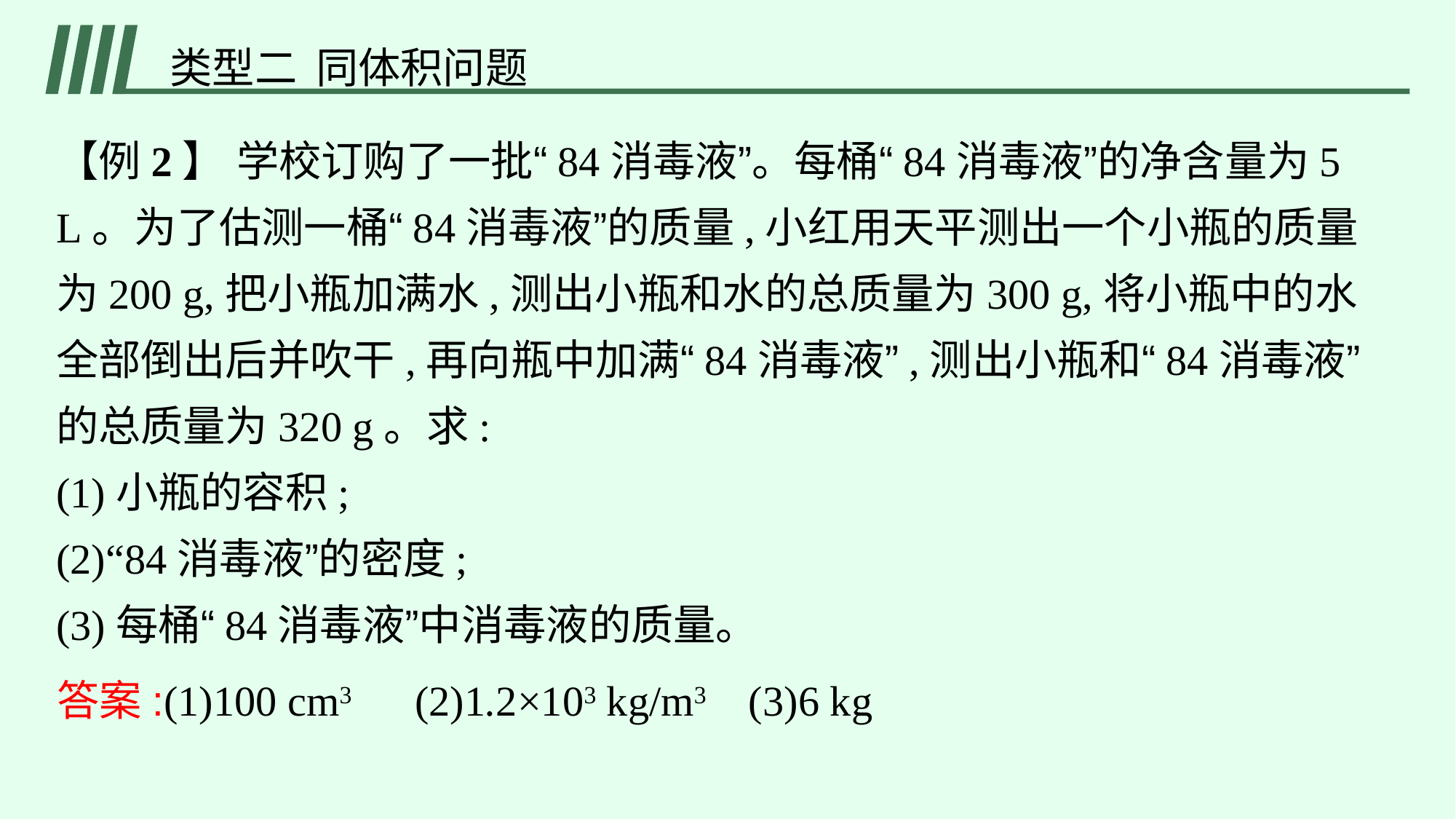

类型二  同体积问题

【例2】 学校订购了一批“84消毒液”。每桶“84消毒液”的净含量为5 L。为了估测一桶“84消毒液”的质量,小红用天平测出一个小瓶的质量为200 g,把小瓶加满水,测出小瓶和水的总质量为300 g,将小瓶中的水全部倒出后并吹干,再向瓶中加满“84消毒液”,测出小瓶和“84消毒液”的总质量为320 g。求:
(1)小瓶的容积;
(2)“84消毒液”的密度;
(3)每桶“84消毒液”中消毒液的质量。
答案:(1)100 cm3　(2)1.2×103 kg/m3    (3)6 kg